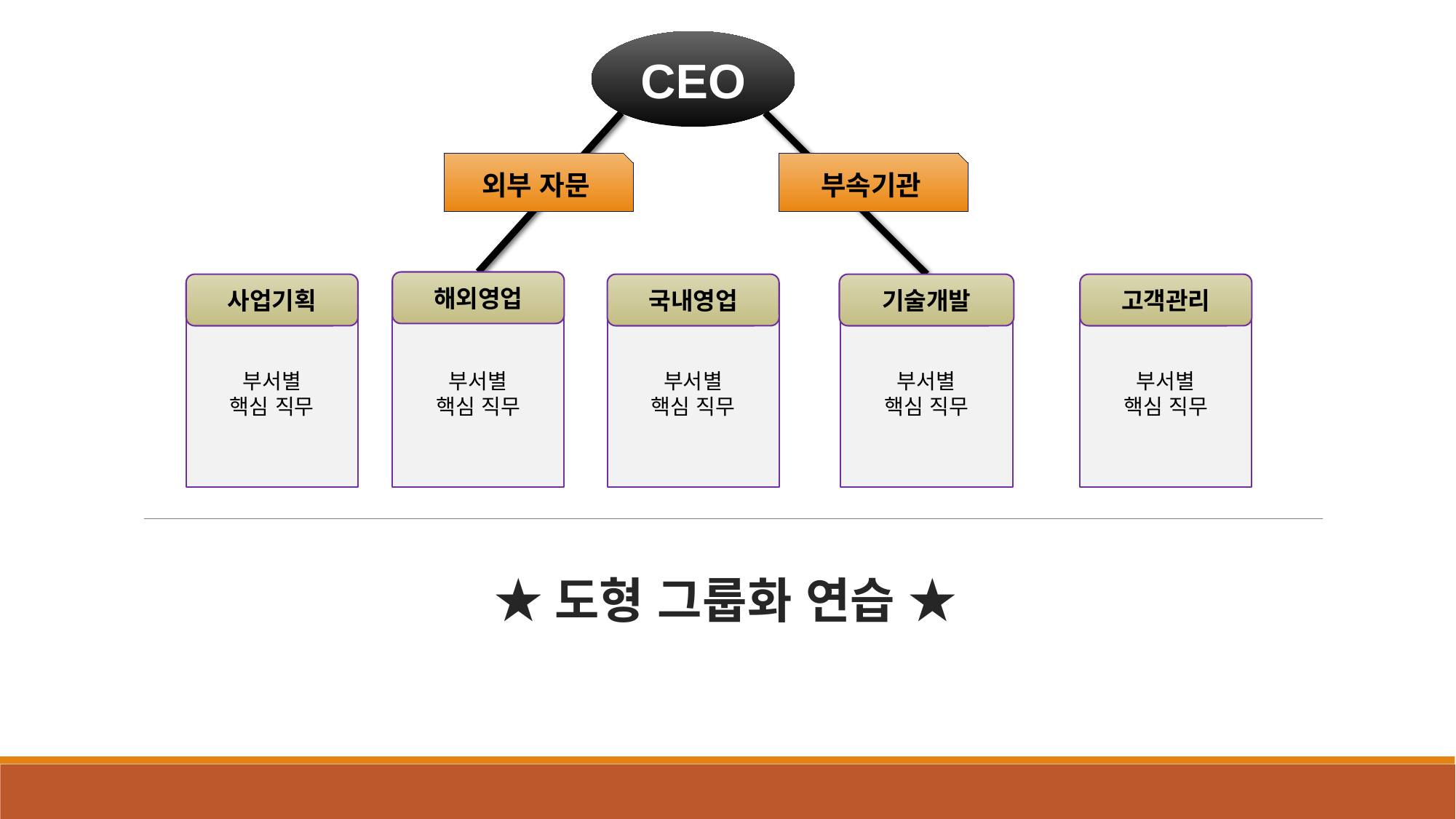

CEO
외부 자문
부속기관
해외영업
사업기획
국내영업
기술개발
고객관리
부서별
핵심 직무
부서별
핵심 직무
부서별
핵심 직무
부서별
핵심 직무
부서별
핵심 직무
★도형 그룹화 연습 ★